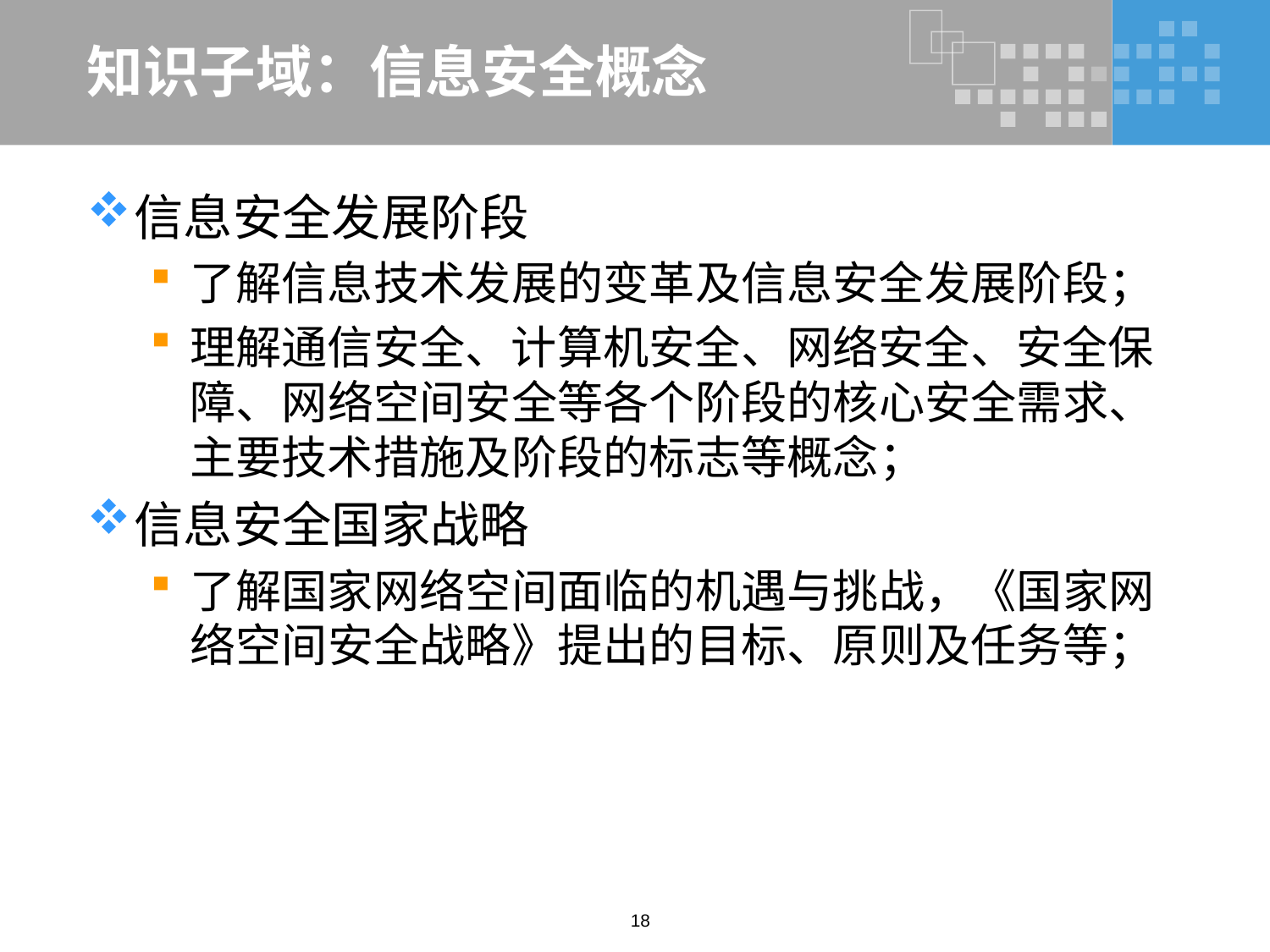

# 知识子域：信息安全概念
信息安全发展阶段
了解信息技术发展的变革及信息安全发展阶段；
理解通信安全、计算机安全、网络安全、安全保障、网络空间安全等各个阶段的核心安全需求、主要技术措施及阶段的标志等概念；
信息安全国家战略
了解国家网络空间面临的机遇与挑战，《国家网络空间安全战略》提出的目标、原则及任务等；

18